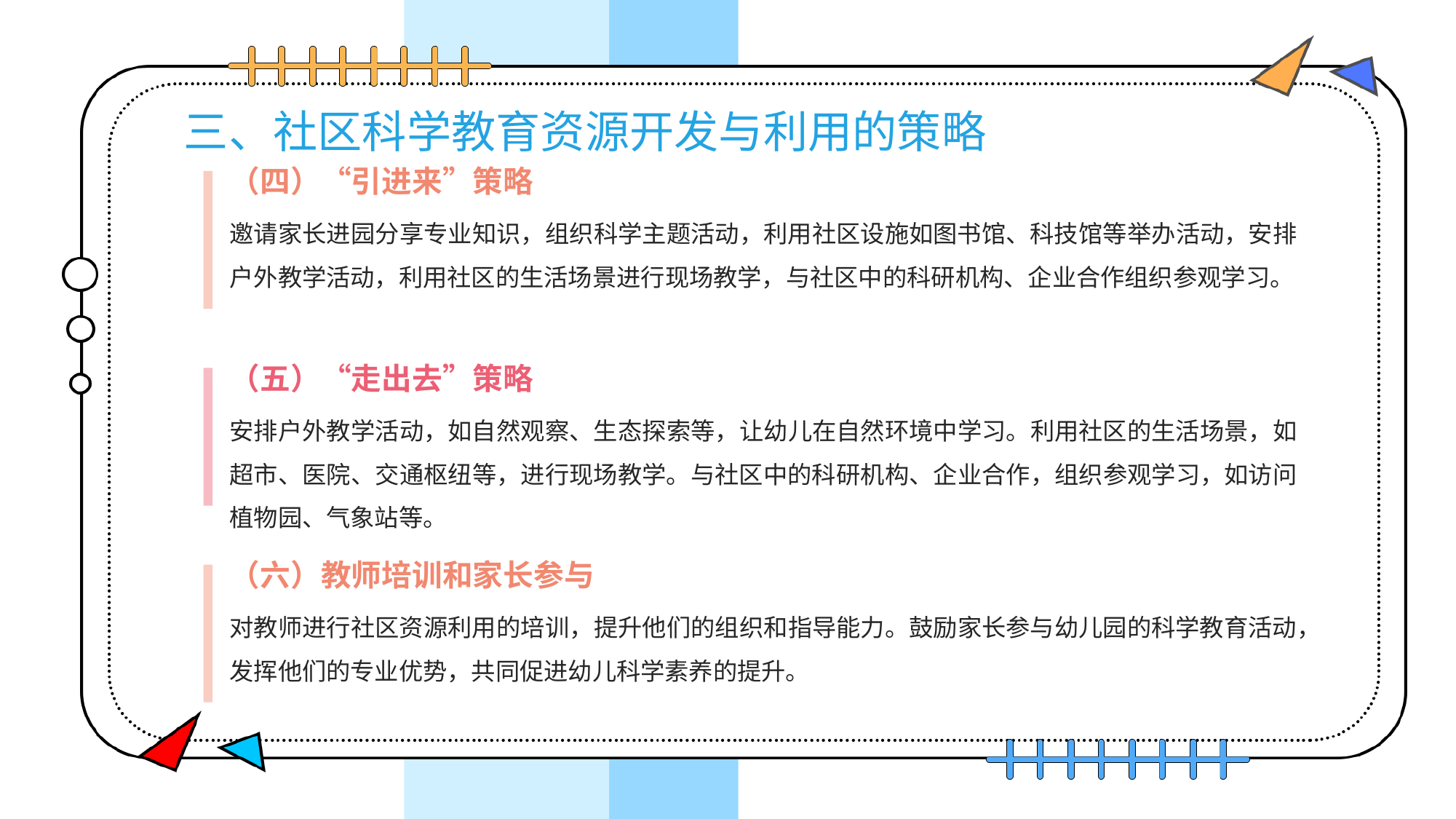

三、社区科学教育资源开发与利用的策略
（四）“引进来”策略

邀请家长进园分享专业知识，组织科学主题活动，利用社区设施如图书馆、科技馆等举办活动，安排户外教学活动，利用社区的生活场景进行现场教学，与社区中的科研机构、企业合作组织参观学习。
（五）“走出去”策略

安排户外教学活动，如自然观察、生态探索等，让幼儿在自然环境中学习。利用社区的生活场景，如超市、医院、交通枢纽等，进行现场教学。与社区中的科研机构、企业合作，组织参观学习，如访问植物园、气象站等。
（六）教师培训和家长参与

对教师进行社区资源利用的培训，提升他们的组织和指导能力。鼓励家长参与幼儿园的科学教育活动，发挥他们的专业优势，共同促进幼儿科学素养的提升。